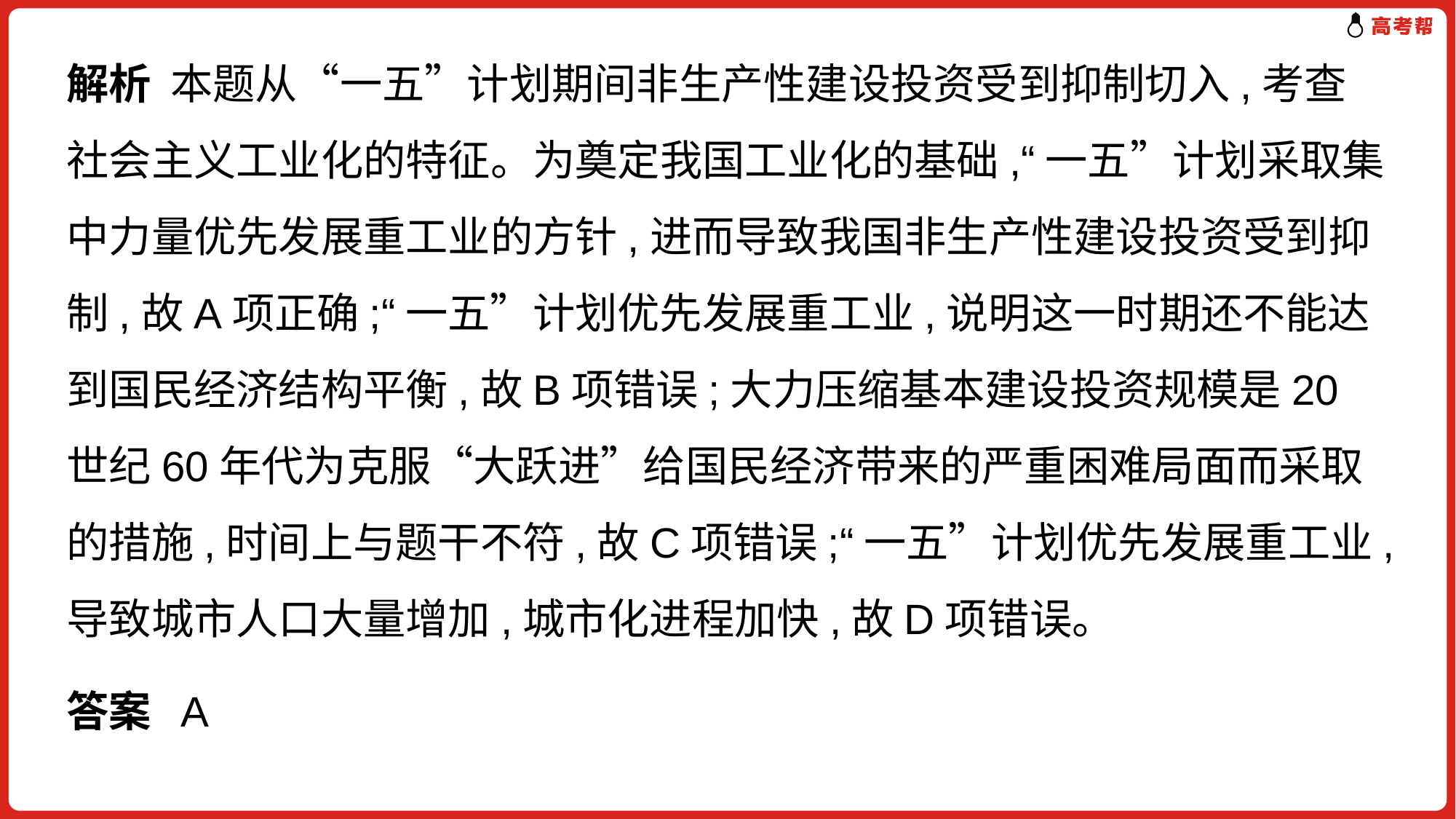

解析  本题从“一五”计划期间非生产性建设投资受到抑制切入,考查社会主义工业化的特征。为奠定我国工业化的基础,“一五”计划采取集中力量优先发展重工业的方针,进而导致我国非生产性建设投资受到抑制,故A项正确;“一五”计划优先发展重工业,说明这一时期还不能达到国民经济结构平衡,故B项错误;大力压缩基本建设投资规模是20世纪60年代为克服“大跃进”给国民经济带来的严重困难局面而采取的措施,时间上与题干不符,故C项错误;“一五”计划优先发展重工业,导致城市人口大量增加,城市化进程加快,故D项错误。
答案  A